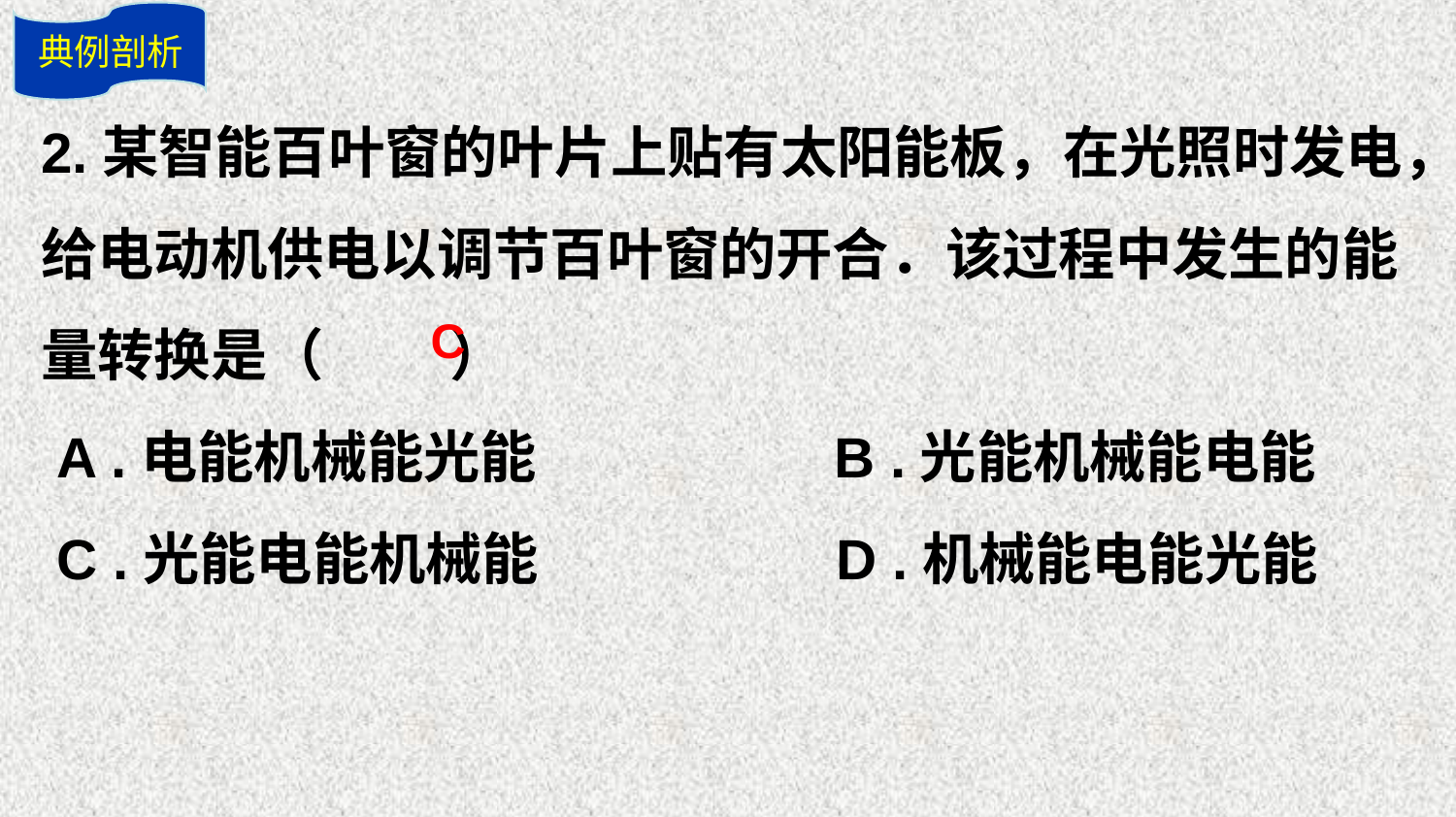

典例剖析
2.某智能百叶窗的叶片上贴有太阳能板，在光照时发电，给电动机供电以调节百叶窗的开合．该过程中发生的能量转换是（        ）
 A .电能机械能光能                  B .光能机械能电能
 C .光能电能机械能                  D .机械能电能光能
C